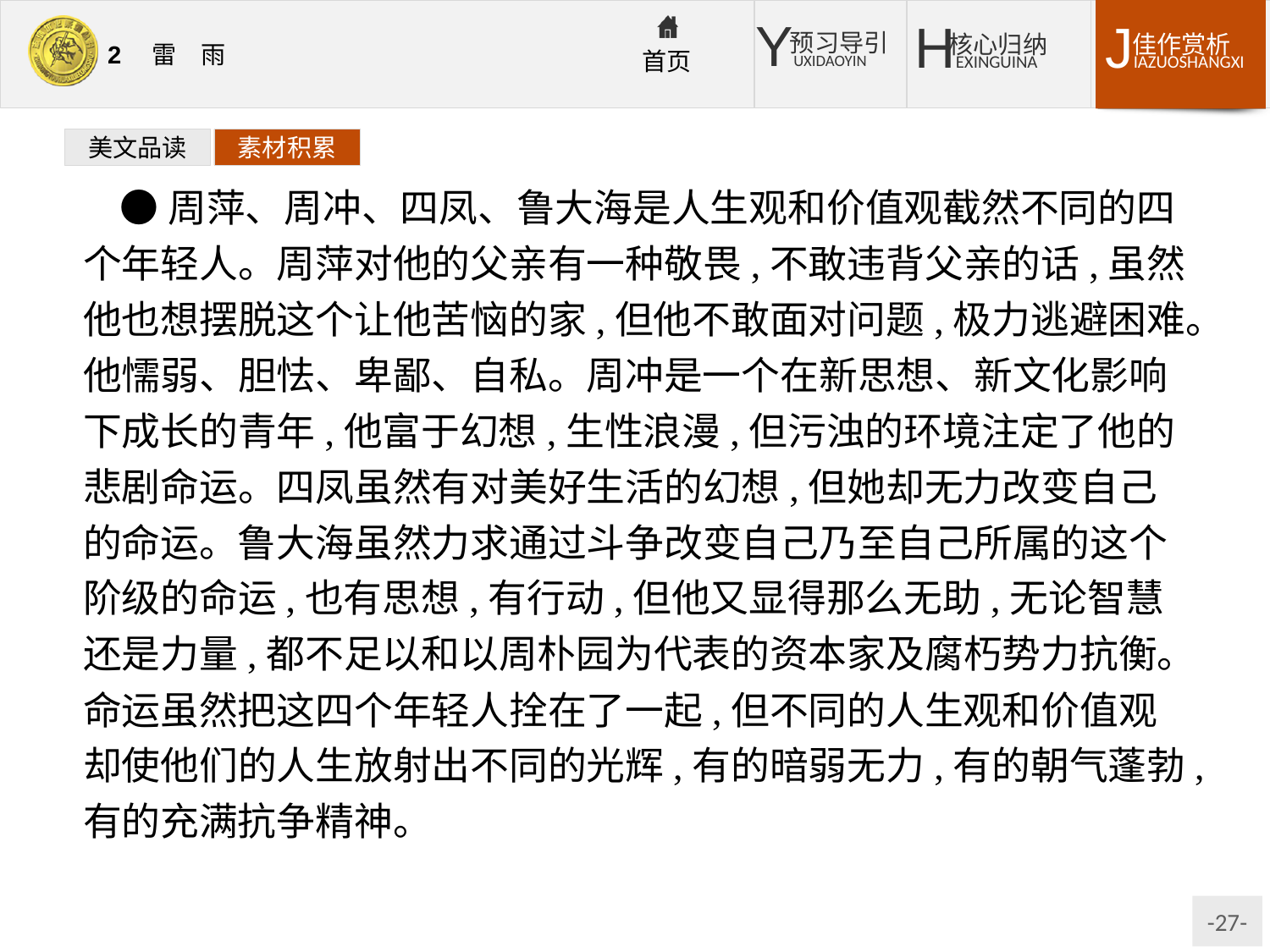

美文品读
素材积累
●周萍、周冲、四凤、鲁大海是人生观和价值观截然不同的四个年轻人。周萍对他的父亲有一种敬畏,不敢违背父亲的话,虽然他也想摆脱这个让他苦恼的家,但他不敢面对问题,极力逃避困难。他懦弱、胆怯、卑鄙、自私。周冲是一个在新思想、新文化影响下成长的青年,他富于幻想,生性浪漫,但污浊的环境注定了他的悲剧命运。四凤虽然有对美好生活的幻想,但她却无力改变自己的命运。鲁大海虽然力求通过斗争改变自己乃至自己所属的这个阶级的命运,也有思想,有行动,但他又显得那么无助,无论智慧还是力量,都不足以和以周朴园为代表的资本家及腐朽势力抗衡。命运虽然把这四个年轻人拴在了一起,但不同的人生观和价值观却使他们的人生放射出不同的光辉,有的暗弱无力,有的朝气蓬勃,有的充满抗争精神。